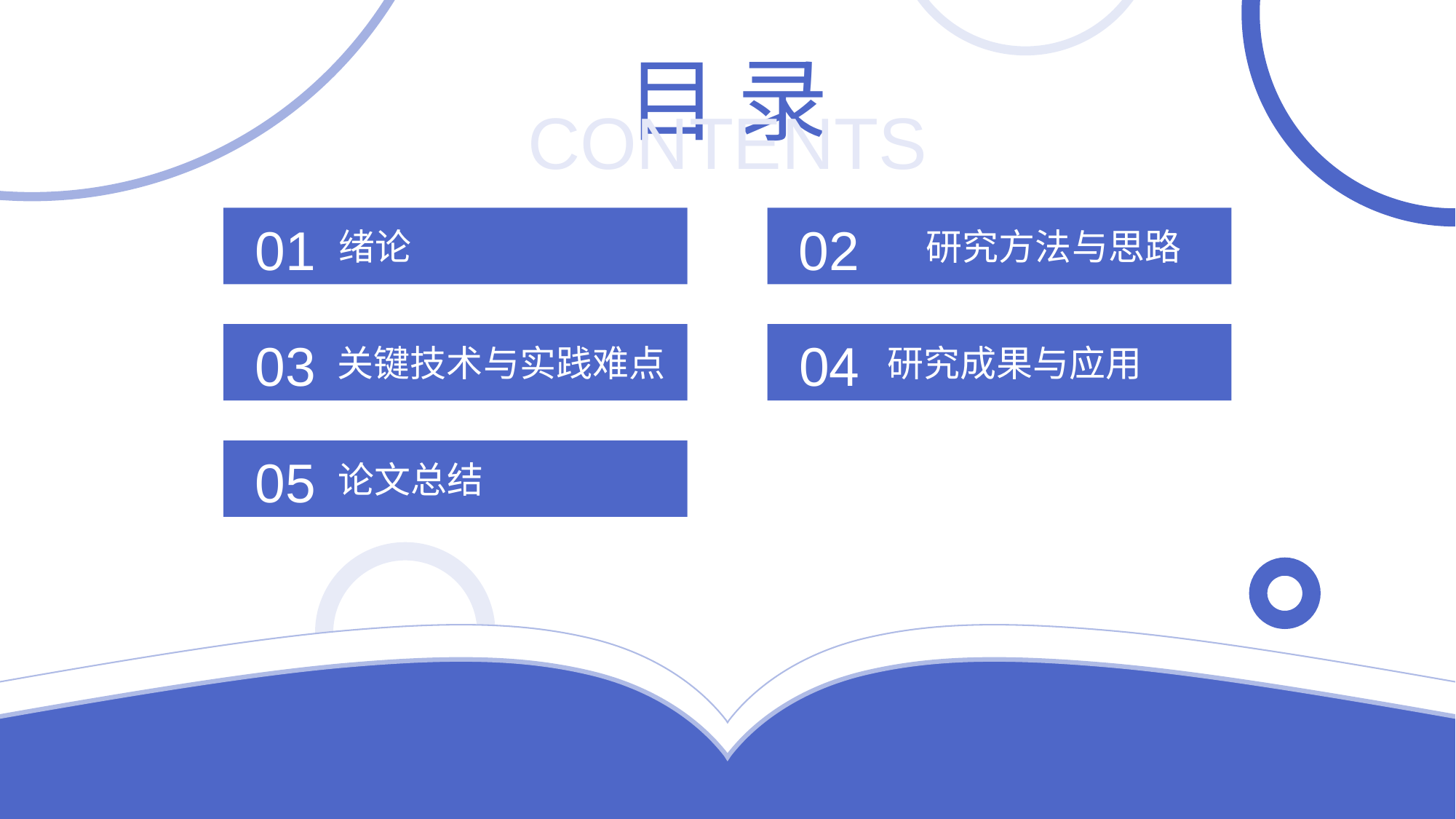

目 录
CONTENTS

01
绪论

02
研究方法与思路

03
关键技术与实践难点

04
研究成果与应用

05
论文总结